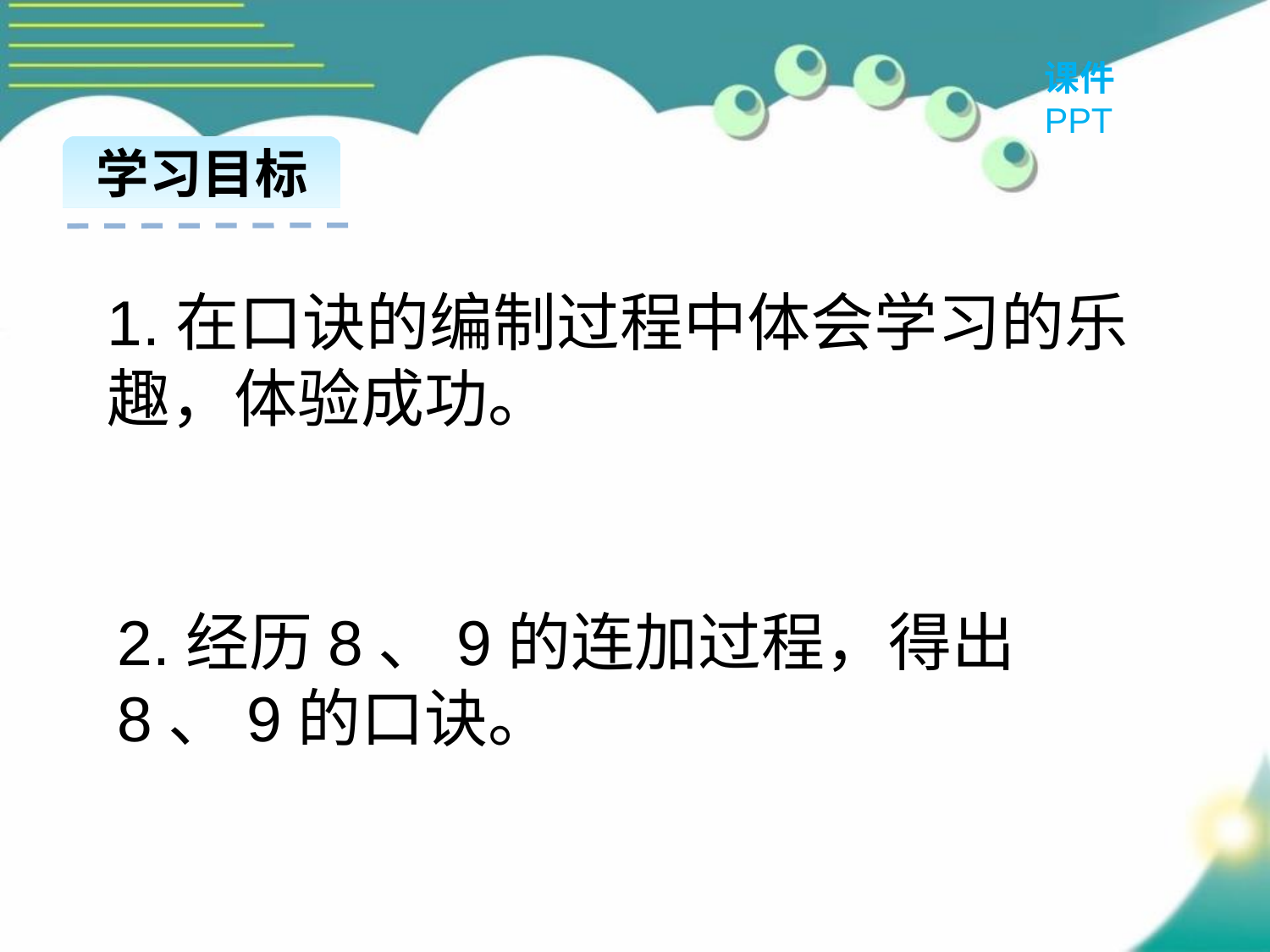

课件PPT
学习目标

1.在口诀的编制过程中体会学习的乐趣，体验成功。
2.经历8、9的连加过程，得出8、9的口诀。